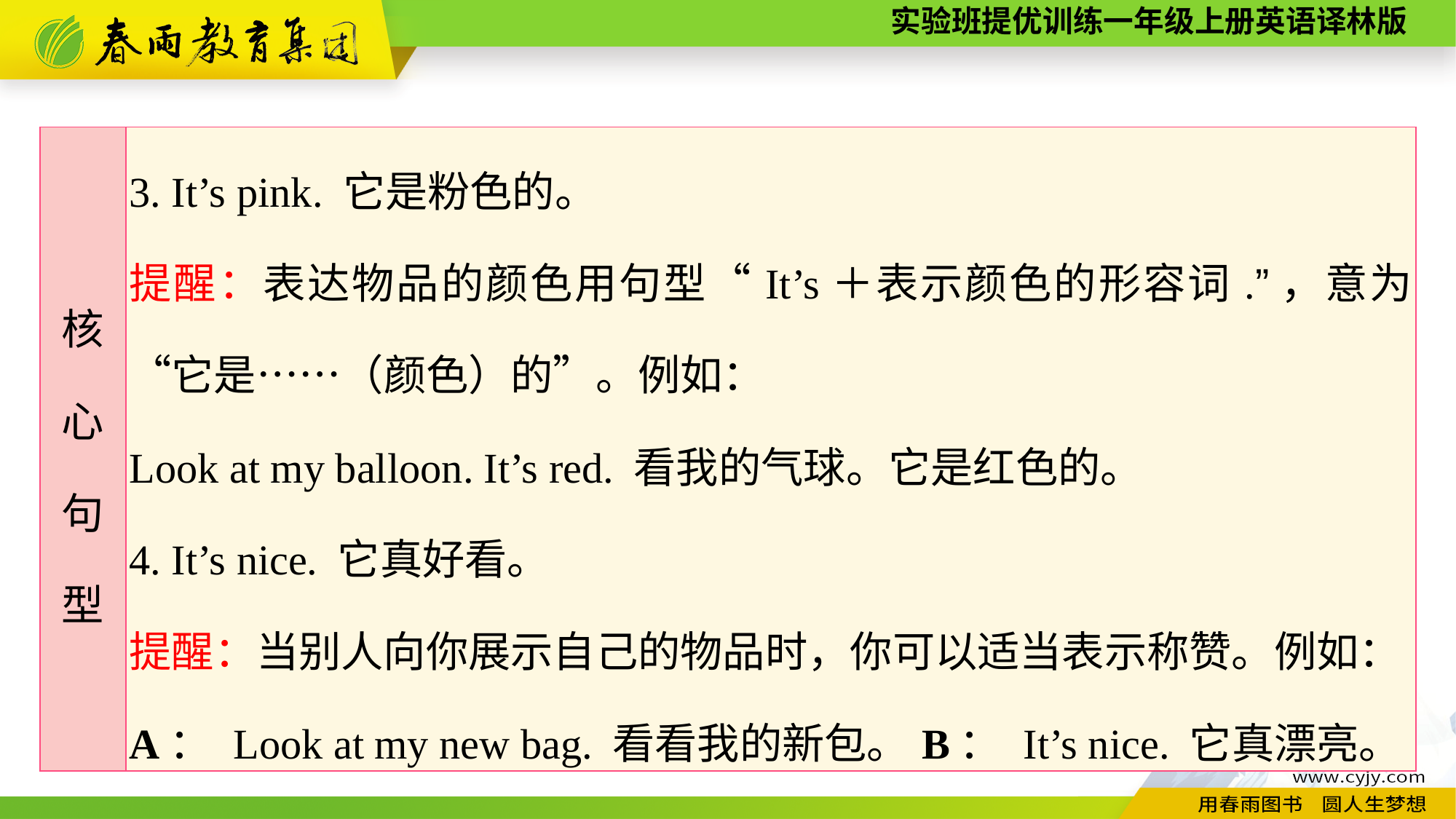

| 核 心 句 型 | 3. It’s pink. 它是粉色的。 提醒：表达物品的颜色用句型“It’s＋表示颜色的形容词.”，意为“它是……（颜色）的”。例如： Look at my balloon. It’s red. 看我的气球。它是红色的。 4. It’s nice. 它真好看。 提醒：当别人向你展示自己的物品时，你可以适当表示称赞。例如： A： Look at my new bag. 看看我的新包。B： It’s nice. 它真漂亮。 |
| --- | --- |